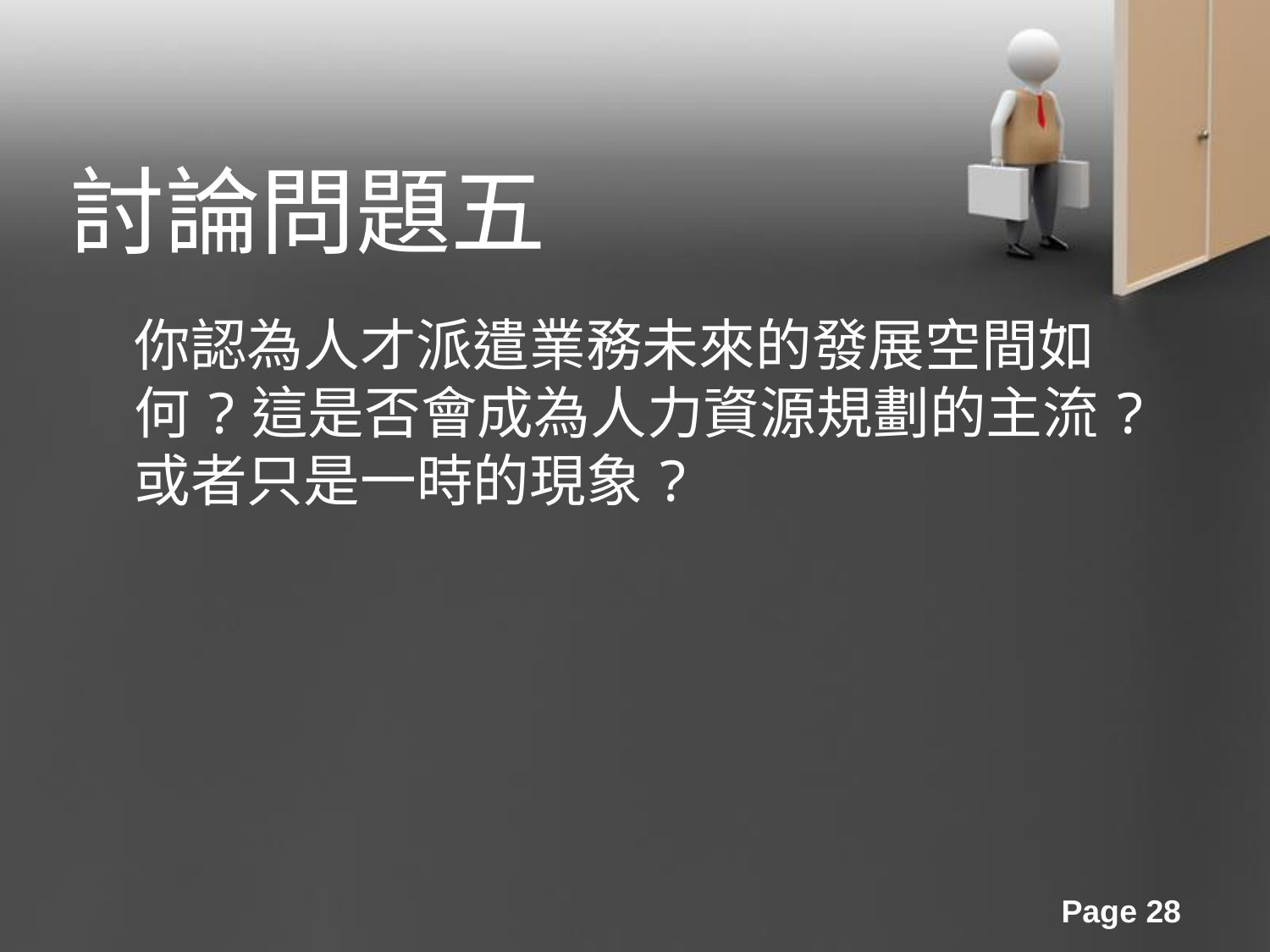

討論問題五
你認為人才派遣業務未來的發展空間如何?這是否會成為人力資源規劃的主流?或者只是一時的現象?